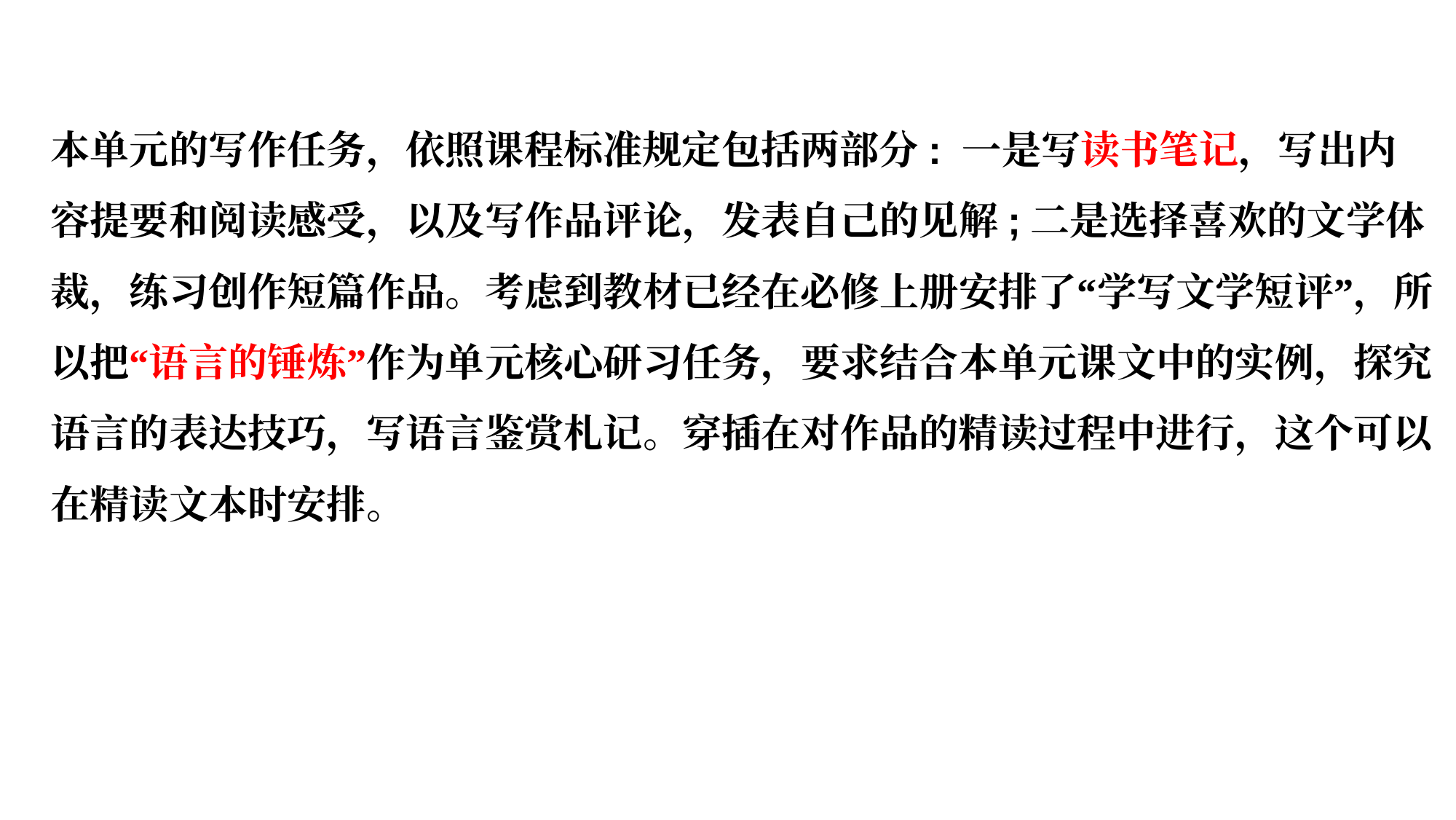

本单元的写作任务，依照课程标准规定包括两部分: 一是写读书笔记，写出内容提要和阅读感受，以及写作品评论，发表自己的见解;二是选择喜欢的文学体裁，练习创作短篇作品。考虑到教材已经在必修上册安排了“学写文学短评”，所以把“语言的锤炼”作为单元核心研习任务，要求结合本单元课文中的实例，探究语言的表达技巧，写语言鉴赏札记。穿插在对作品的精读过程中进行，这个可以在精读文本时安排。